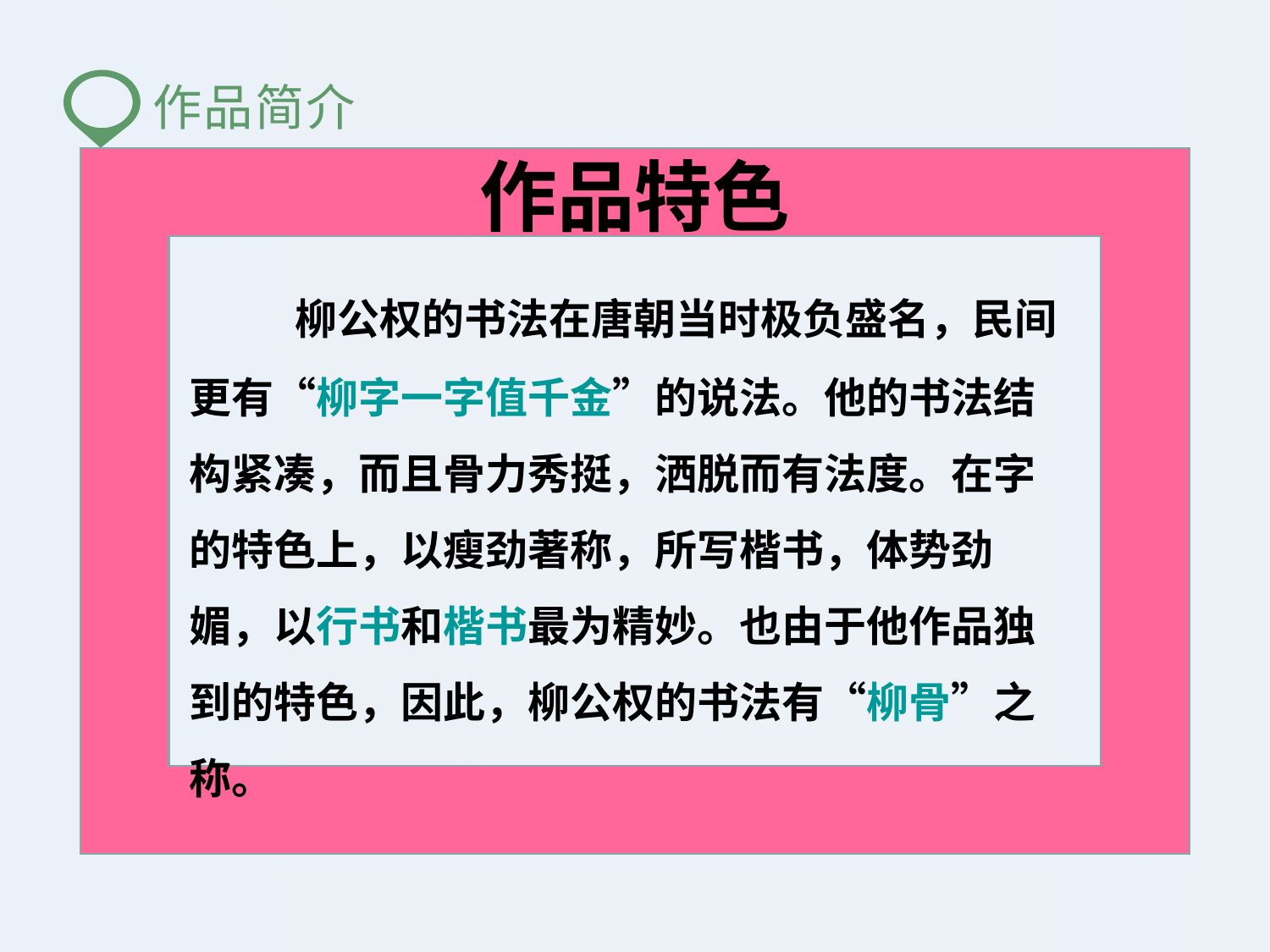

作品简介

作品特色

           柳公权的书法在唐朝当时极负盛名，民间更有“柳字一字值千金”的说法。他的书法结构紧凑，而且骨力秀挺，洒脱而有法度。在字的特色上，以瘦劲著称，所写楷书，体势劲媚，以行书和楷书最为精妙。也由于他作品独到的特色，因此，柳公权的书法有“柳骨”之称。